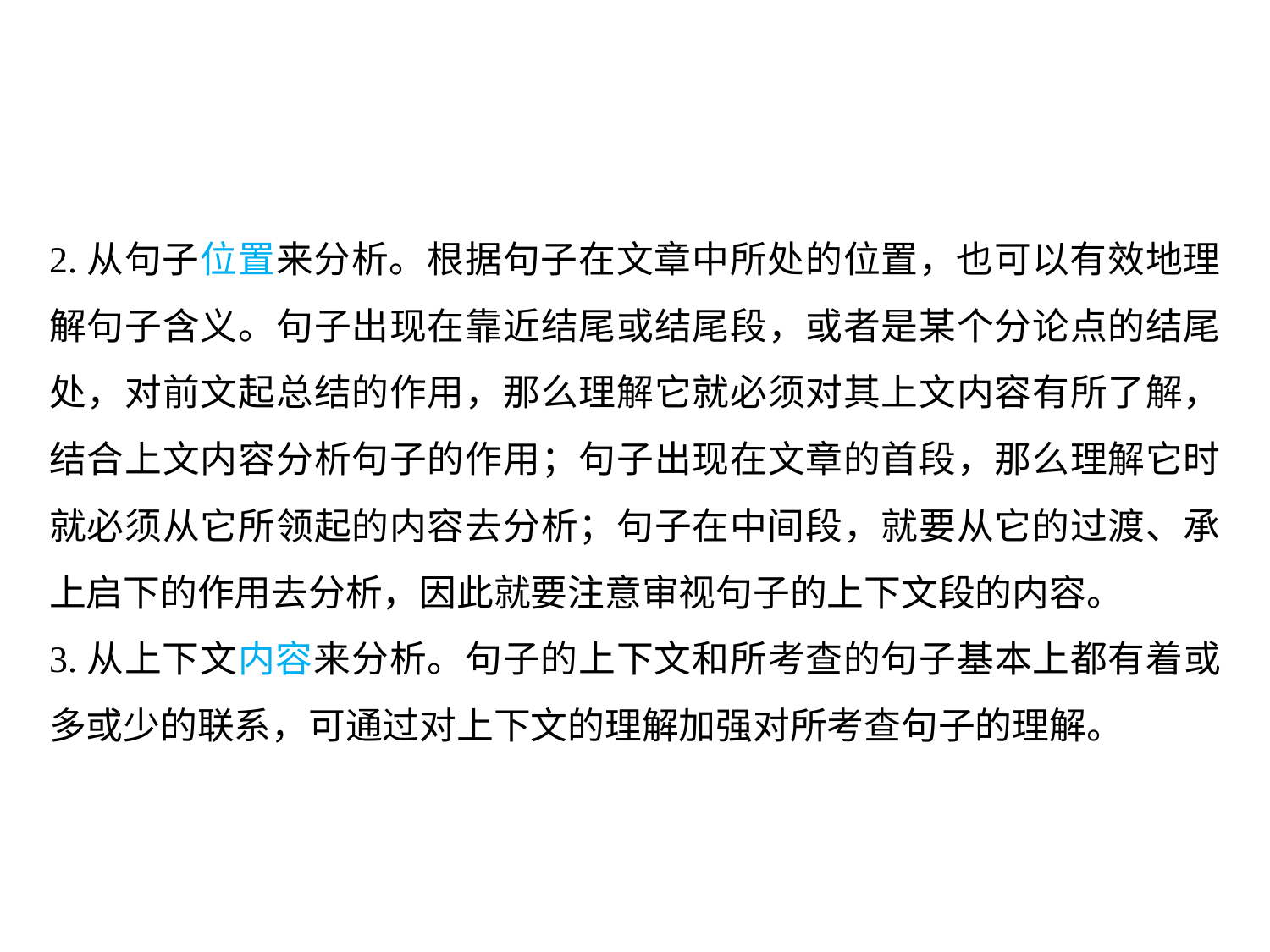

2.从句子位置来分析。根据句子在文章中所处的位置，也可以有效地理解句子含义。句子出现在靠近结尾或结尾段，或者是某个分论点的结尾处，对前文起总结的作用，那么理解它就必须对其上文内容有所了解，结合上文内容分析句子的作用；句子出现在文章的首段，那么理解它时就必须从它所领起的内容去分析；句子在中间段，就要从它的过渡、承上启下的作用去分析，因此就要注意审视句子的上下文段的内容。
3.从上下文内容来分析。句子的上下文和所考查的句子基本上都有着或多或少的联系，可通过对上下文的理解加强对所考查句子的理解。